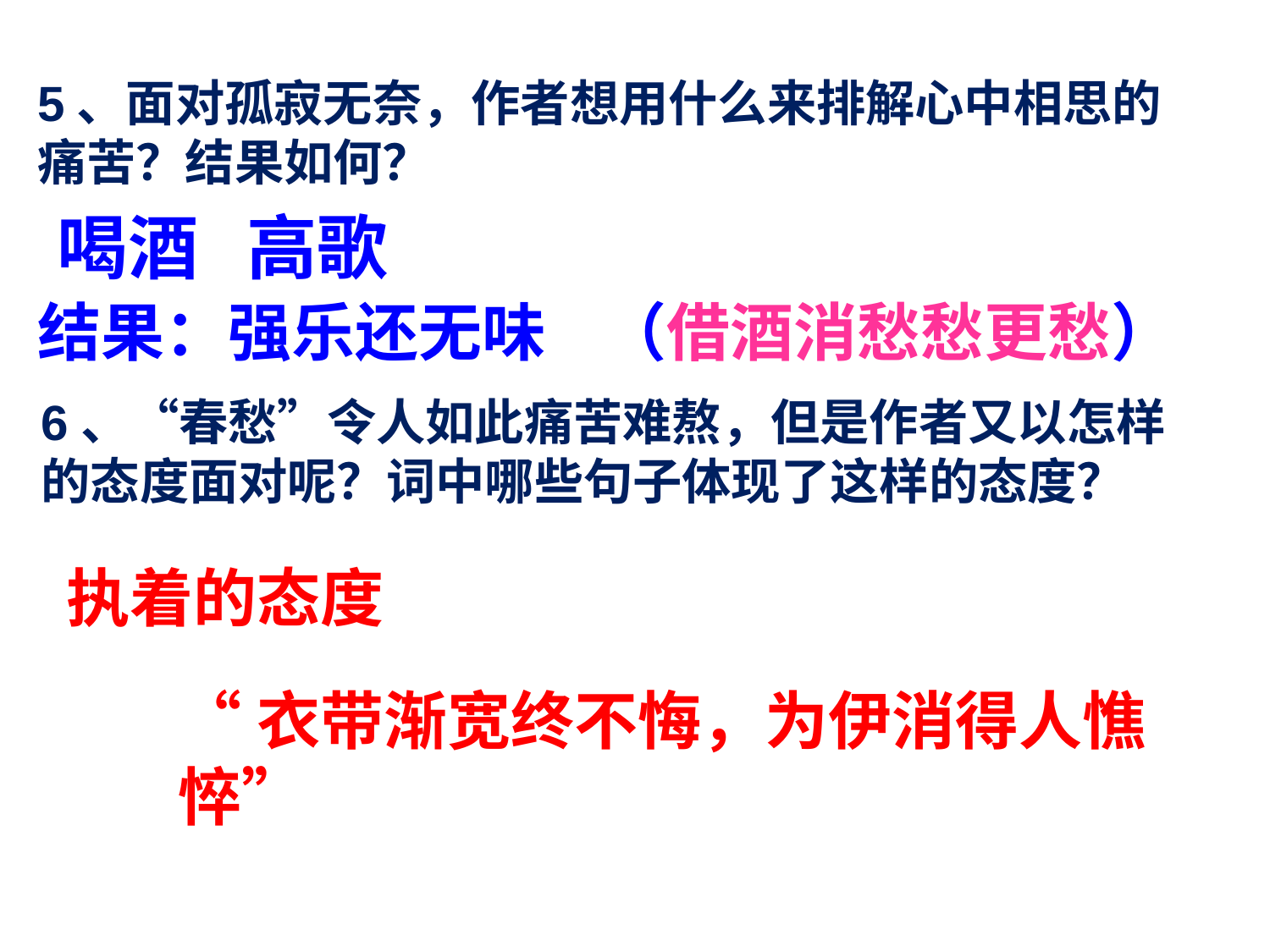

5、面对孤寂无奈，作者想用什么来排解心中相思的痛苦？结果如何？
喝酒   高歌
结果：强乐还无味    （借酒消愁愁更愁）
6、“春愁”令人如此痛苦难熬，但是作者又以怎样的态度面对呢？词中哪些句子体现了这样的态度？
执着的态度
“衣带渐宽终不悔，为伊消得人憔悴”